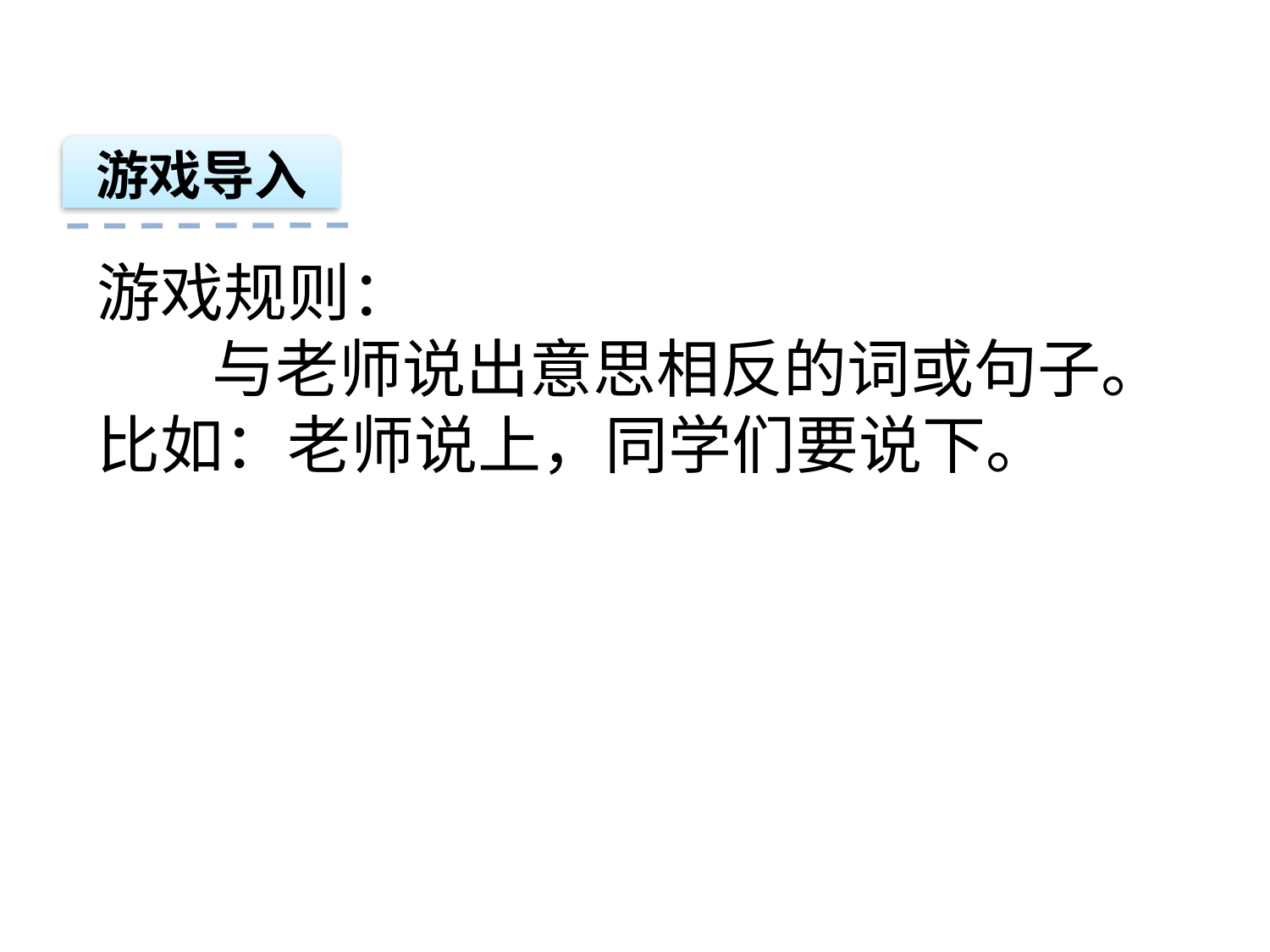

游戏导入
游戏规则：
       与老师说出意思相反的词或句子。比如：老师说上，同学们要说下。